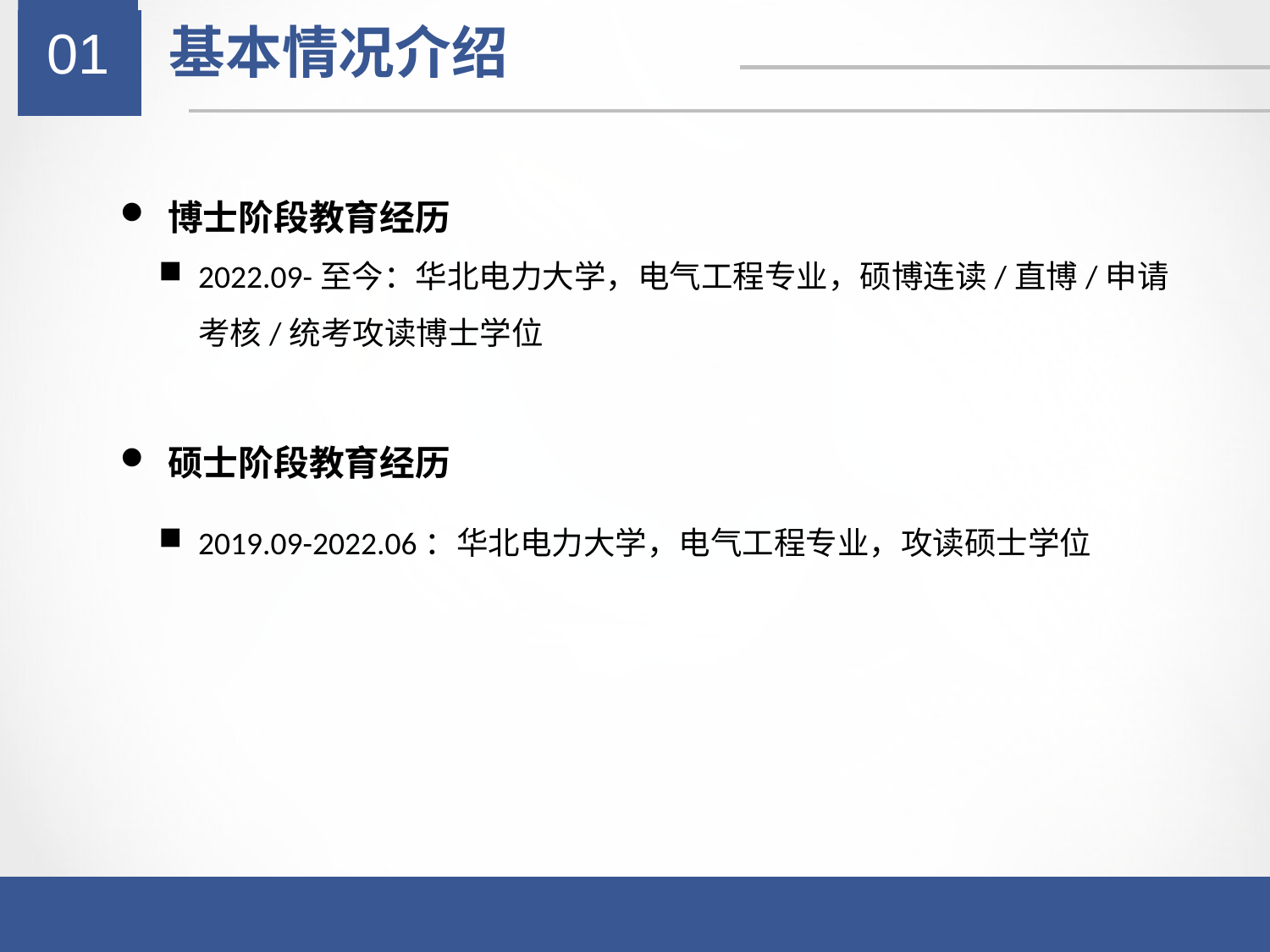

01
基本情况介绍
博士阶段教育经历
2022.09-至今：华北电力大学，电气工程专业，硕博连读/直博/申请考核/统考攻读博士学位

硕士阶段教育经历
2019.09-2022.06：华北电力大学，电气工程专业，攻读硕士学位